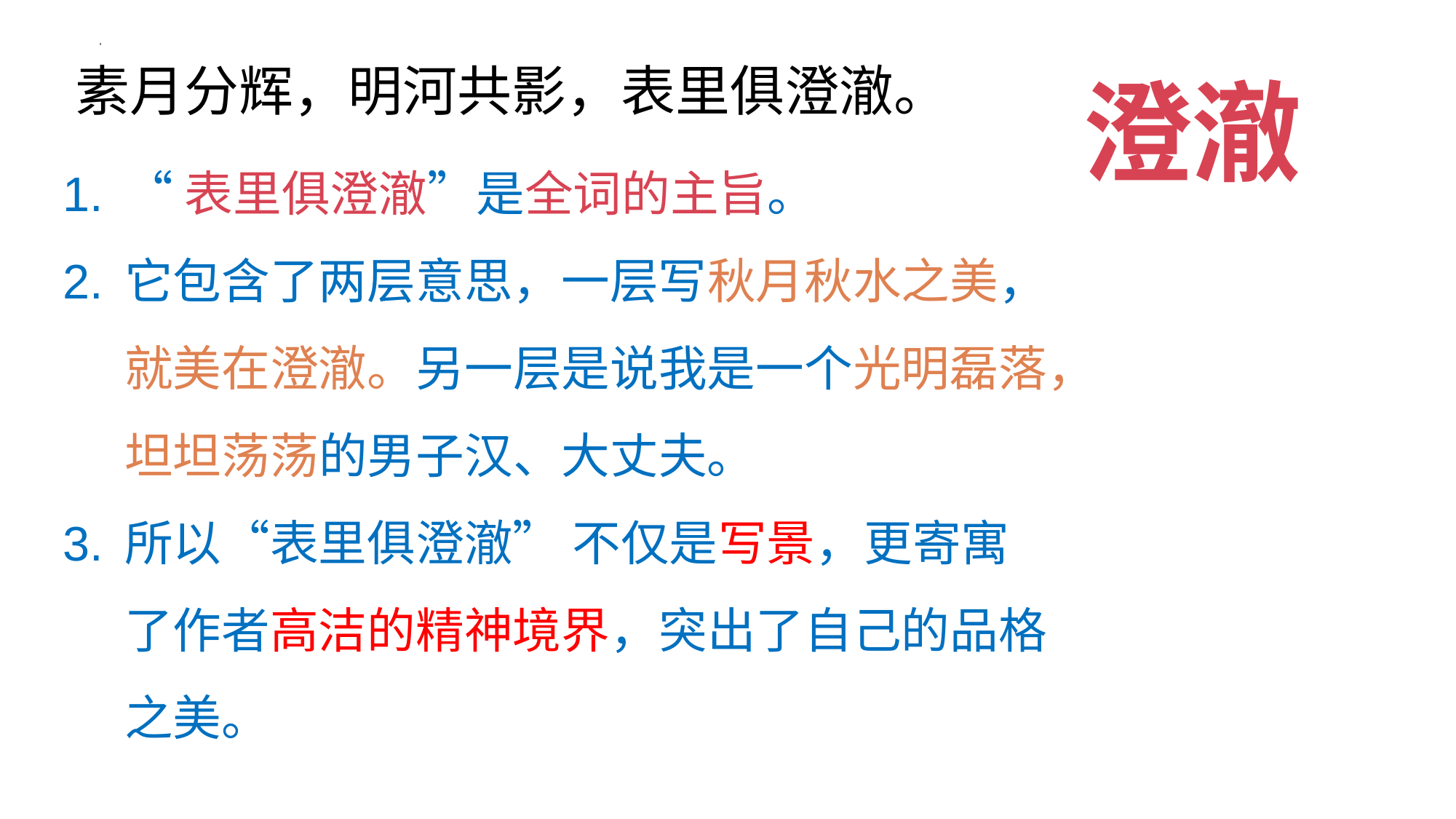

素月分辉，明河共影，表里俱澄澈。
澄澈
“表里俱澄澈”是全词的主旨。
它包含了两层意思，一层写秋月秋水之美，就美在澄澈。另一层是说我是一个光明磊落，坦坦荡荡的男子汉、大丈夫。
所以“表里俱澄澈” 不仅是写景，更寄寓了作者高洁的精神境界，突出了自己的品格之美。